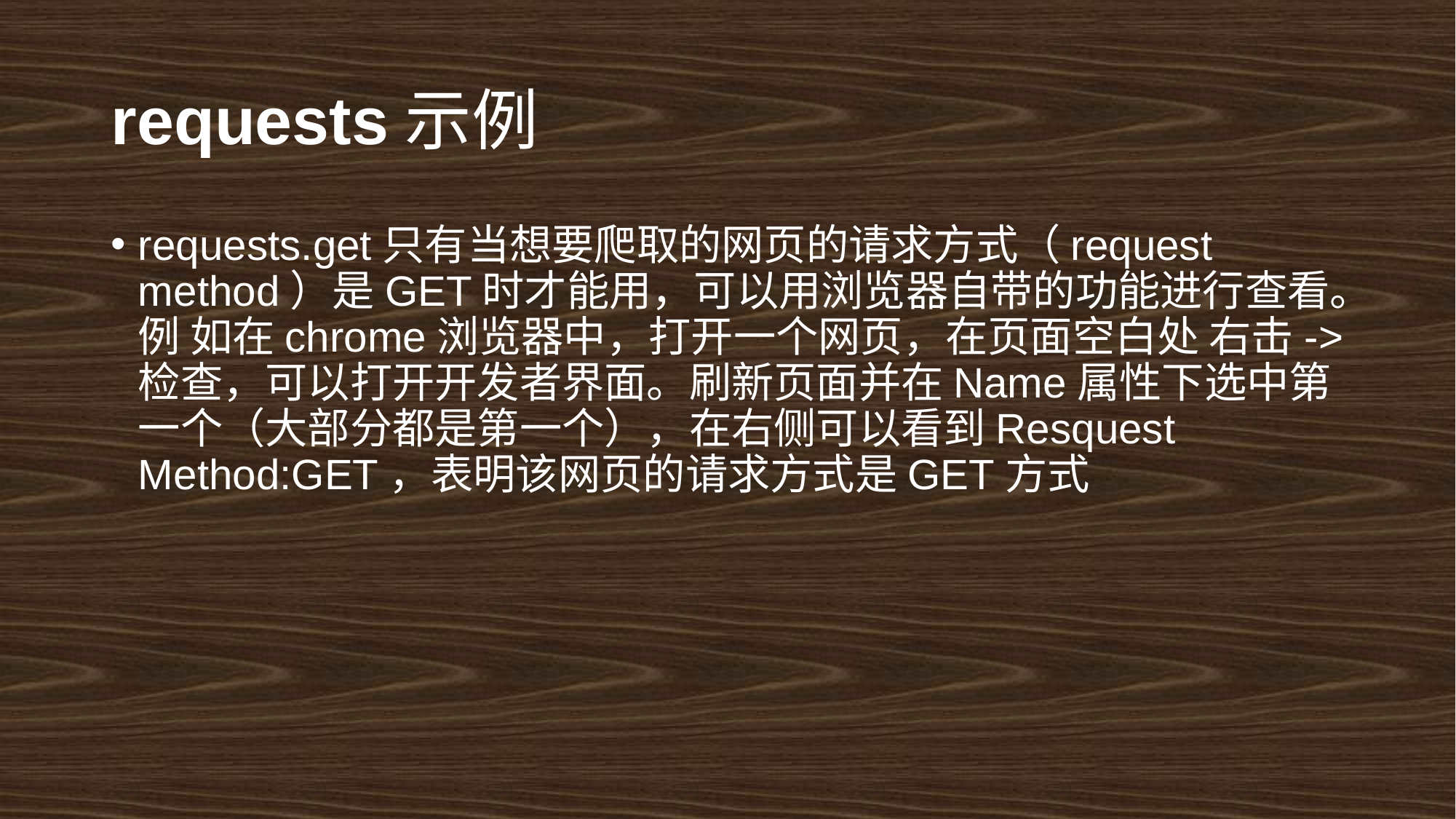

# requests示例
requests.get只有当想要爬取的网页的请求方式（request method）是GET时才能用，可以用浏览器自带的功能进行查看。例 如在chrome浏览器中，打开一个网页，在页面空白处 右击->检查，可以打开开发者界面。刷新页面并在Name属性下选中第 一个（大部分都是第一个），在右侧可以看到Resquest  Method:GET，表明该网页的请求方式是GET方式